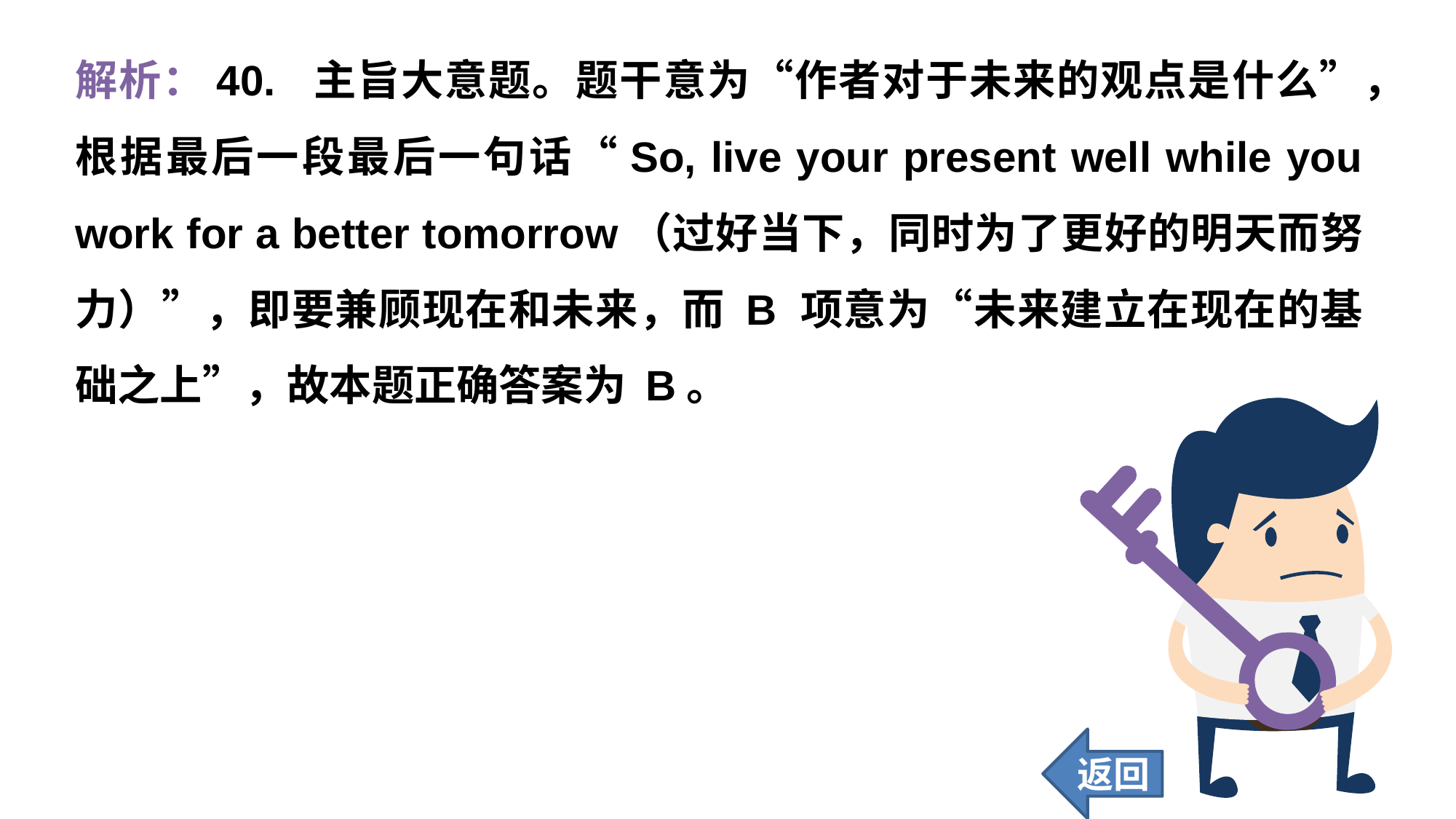

解析：40.  主旨大意题。题干意为“作者对于未来的观点是什么”，根据最后一段最后一句话“So, live your present well while you work for a better tomorrow（过好当下，同时为了更好的明天而努力）”，即要兼顾现在和未来，而 B 项意为“未来建立在现在的基础之上”，故本题正确答案为 B。

返回
331